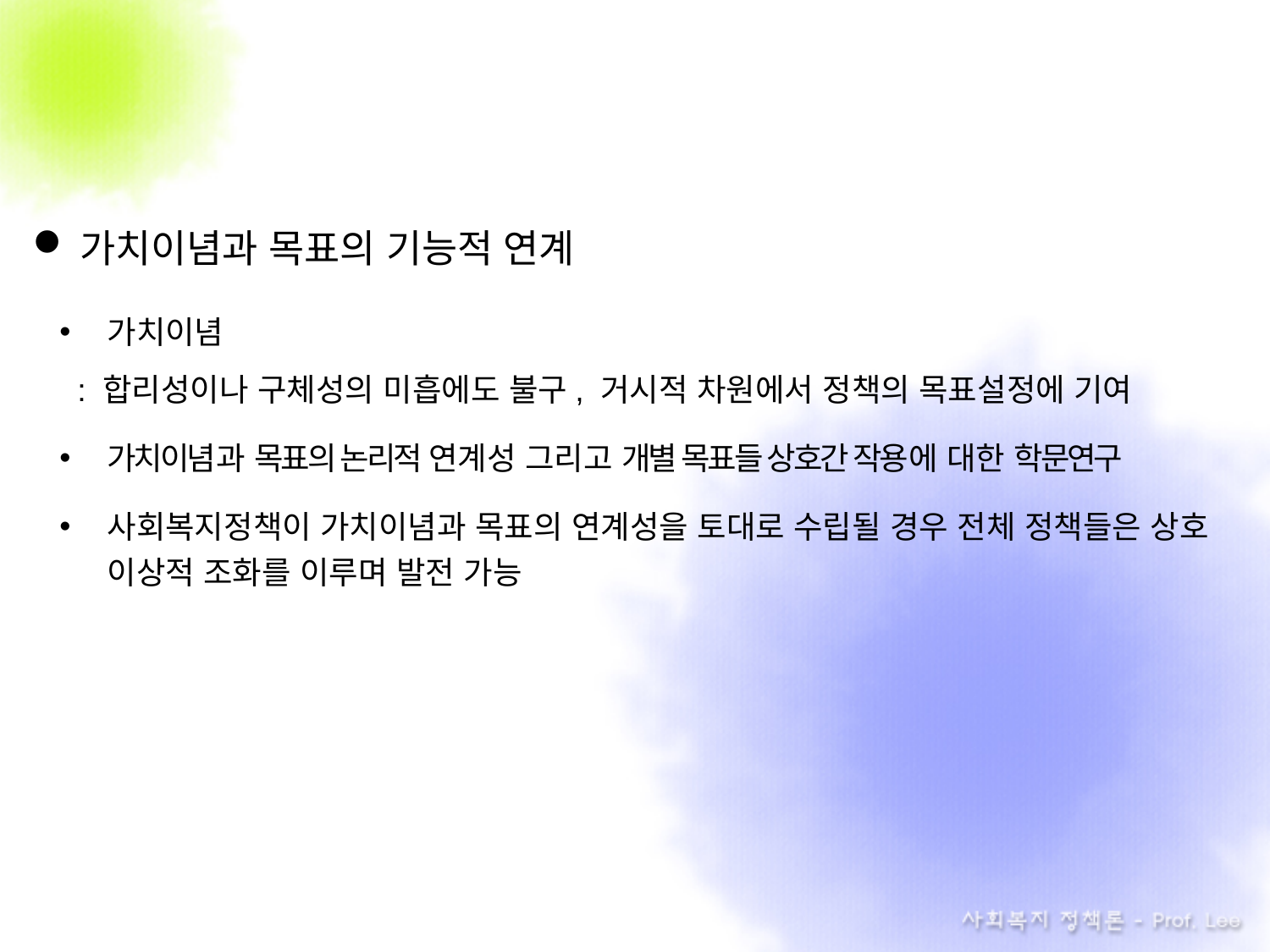

가치이념과 목표의 기능적 연계
가치이념
  : 합리성이나 구체성의 미흡에도 불구, 거시적 차원에서 정책의 목표설정에 기여
가치이념과 목표의 논리적 연계성 그리고 개별 목표들 상호간 작용에 대한 학문연구
사회복지정책이 가치이념과 목표의 연계성을 토대로 수립될 경우 전체 정책들은 상호 이상적 조화를 이루며 발전 가능